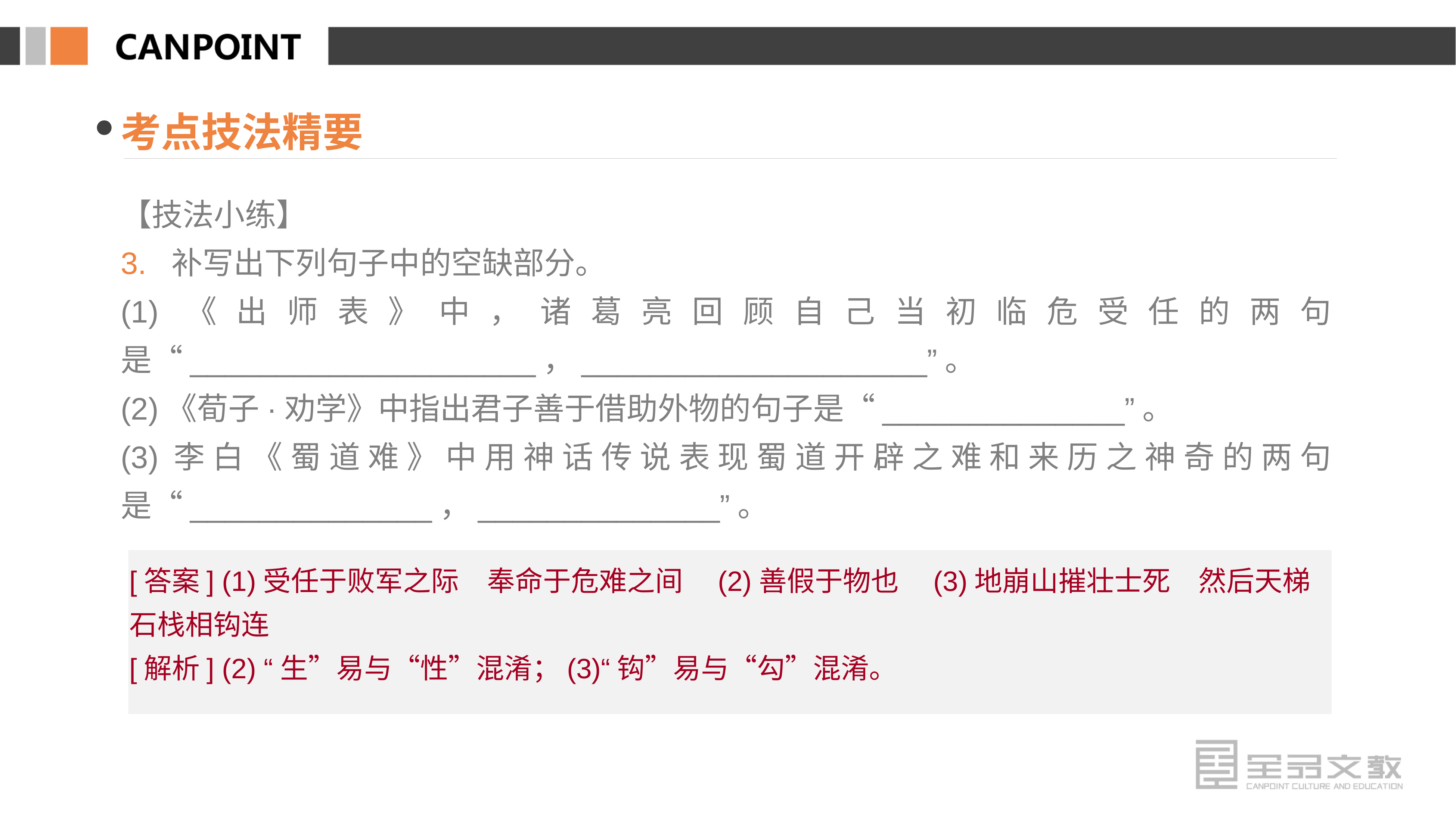

考点技法精要

【技法小练】
3.  补写出下列句子中的空缺部分。
(1)《出师表》中，诸葛亮回顾自己当初临危受任的两句是“____________________，____________________”。
(2)《荀子·劝学》中指出君子善于借助外物的句子是“______________”。
(3)李白《蜀道难》中用神话传说表现蜀道开辟之难和来历之神奇的两句是“______________，______________”。
[答案] (1)受任于败军之际　奉命于危难之间　(2)善假于物也　(3)地崩山摧壮士死　然后天梯石栈相钩连
[解析] (2) “生”易与“性”混淆；(3)“钩”易与“勾”混淆。